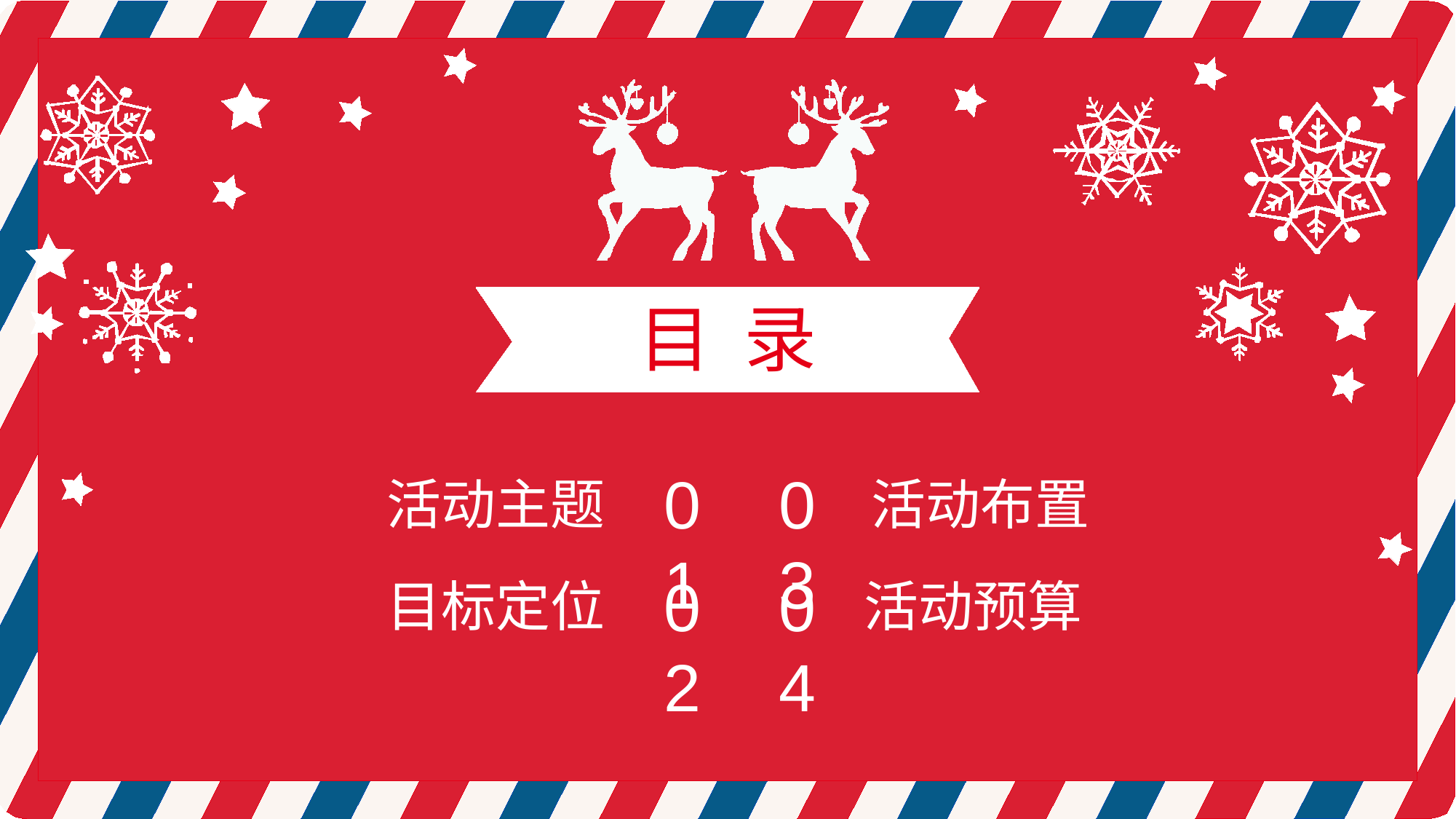

目  录
01
　　活动主题
03
　　活动布置
02
　　目标定位
04
　　活动预算